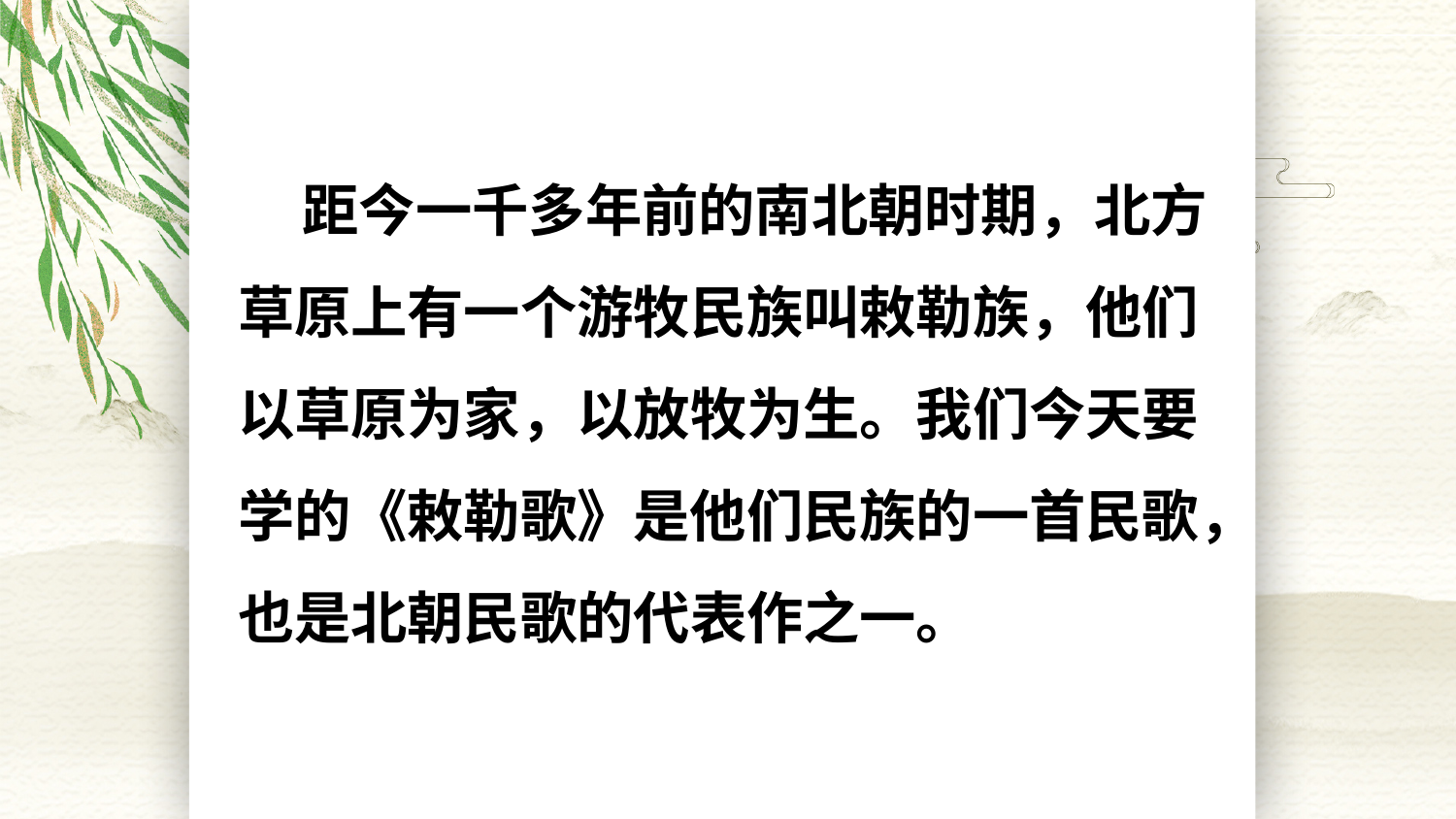

距今一千多年前的南北朝时期，北方草原上有一个游牧民族叫敕勒族，他们以草原为家，以放牧为生。我们今天要学的《敕勒歌》是他们民族的一首民歌，也是北朝民歌的代表作之一。